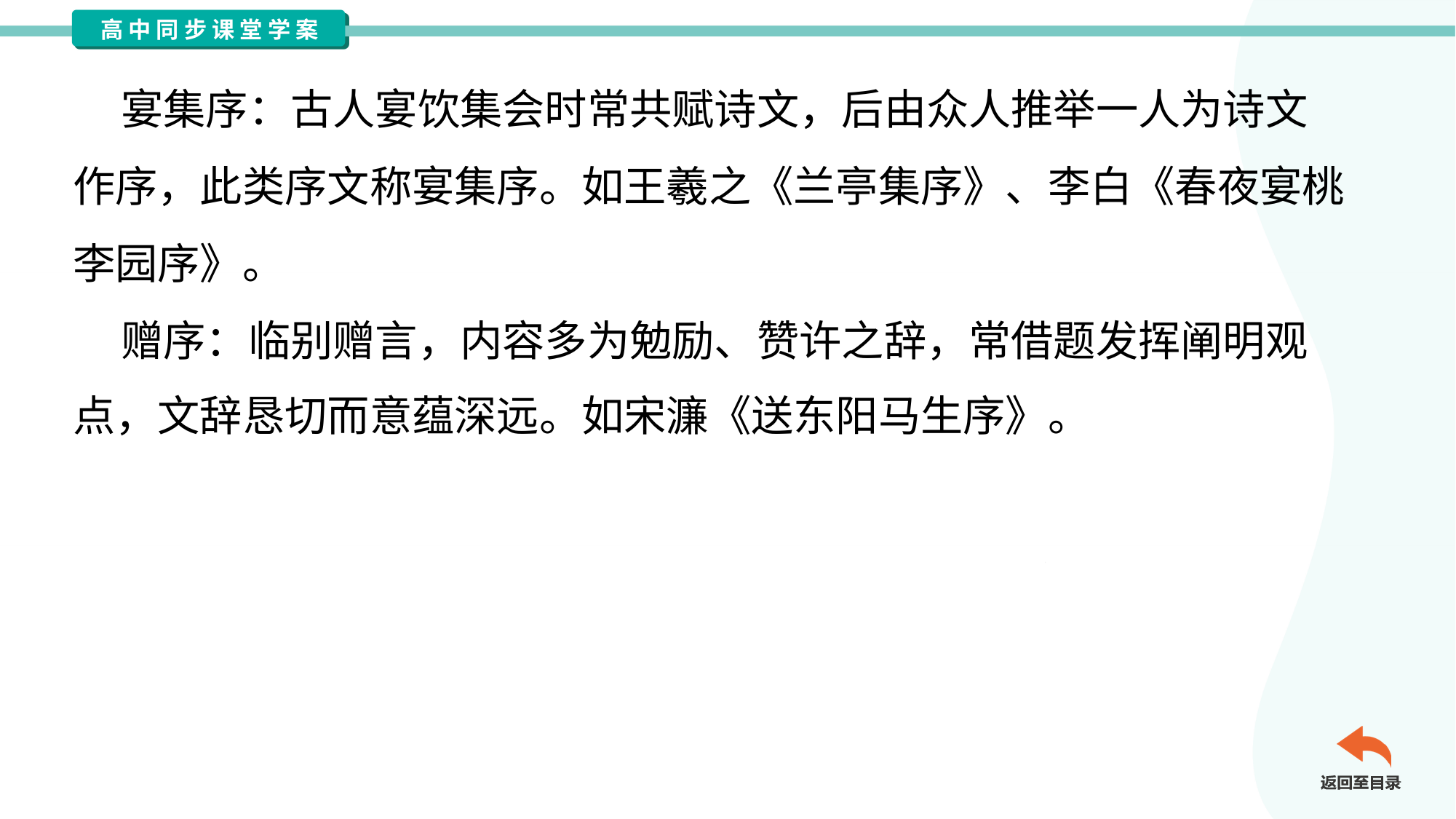

宴集序：古人宴饮集会时常共赋诗文，后由众人推举一人为诗文
作序，此类序文称宴集序。如王羲之《兰亭集序》、李白《春夜宴桃
李园序》。
    赠序：临别赠言，内容多为勉励、赞许之辞，常借题发挥阐明观
点，文辞恳切而意蕴深远。如宋濂《送东阳马生序》。#1.1.3